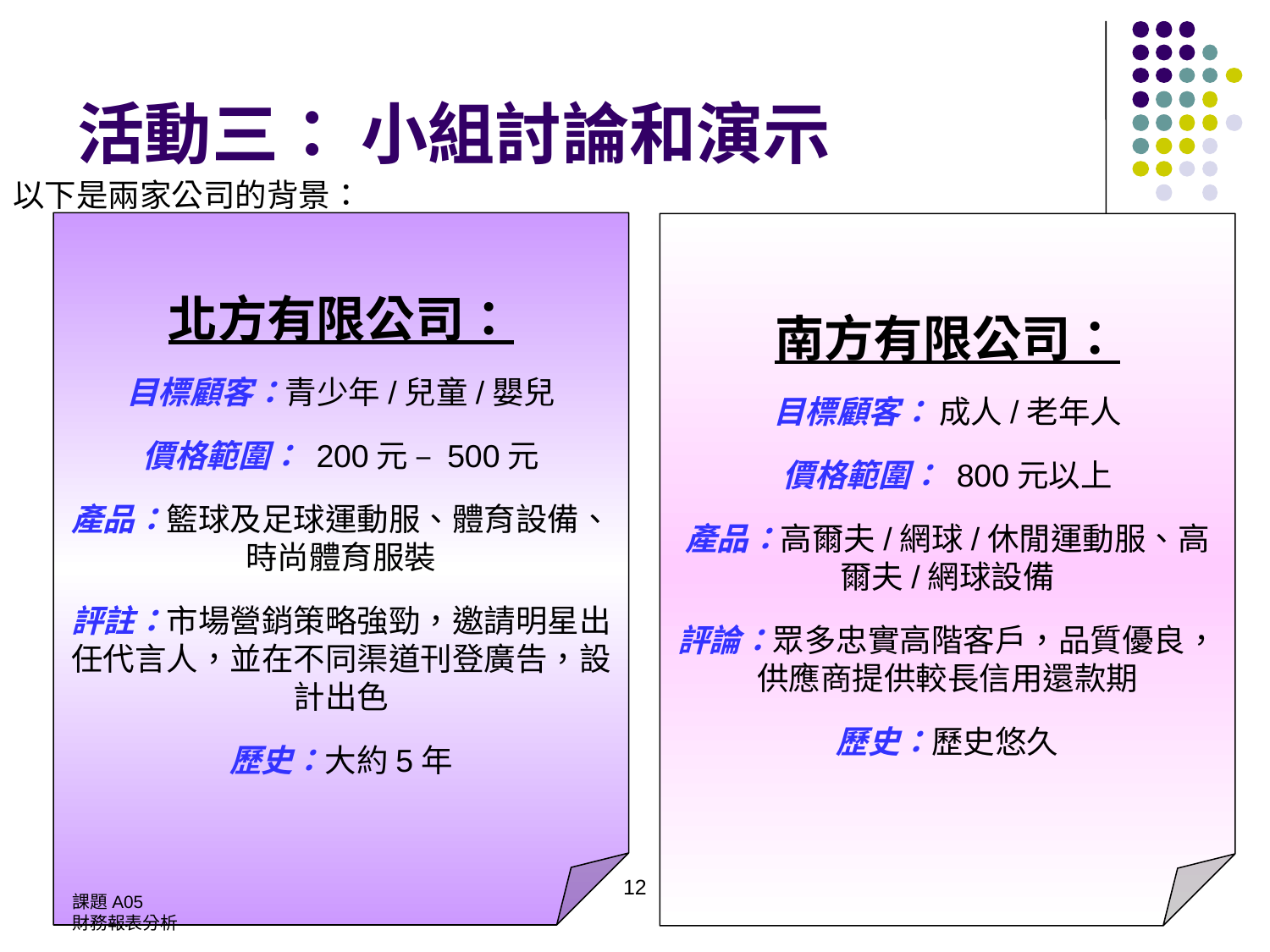

# 活動三： 小組討論和演示
以下是兩家公司的背景：
北方有限公司：

目標顧客：青少年/兒童/嬰兒

價格範圍： 200元 – 500元

產品：籃球及足球運動服、體育設備、時尚體育服裝

評註：市場營銷策略強勁，邀請明星出任代言人，並在不同渠道刊登廣告，設計出色

歷史：大約5年
南方有限公司：

目標顧客： 成人/老年人

價格範圍： 800元以上

產品：高爾夫/網球/休閒運動服、高爾夫/網球設備

評論：眾多忠實高階客戶，品質優良，供應商提供較長信用還款期

歷史：歷史悠久

課題A05
財務報表分析
12